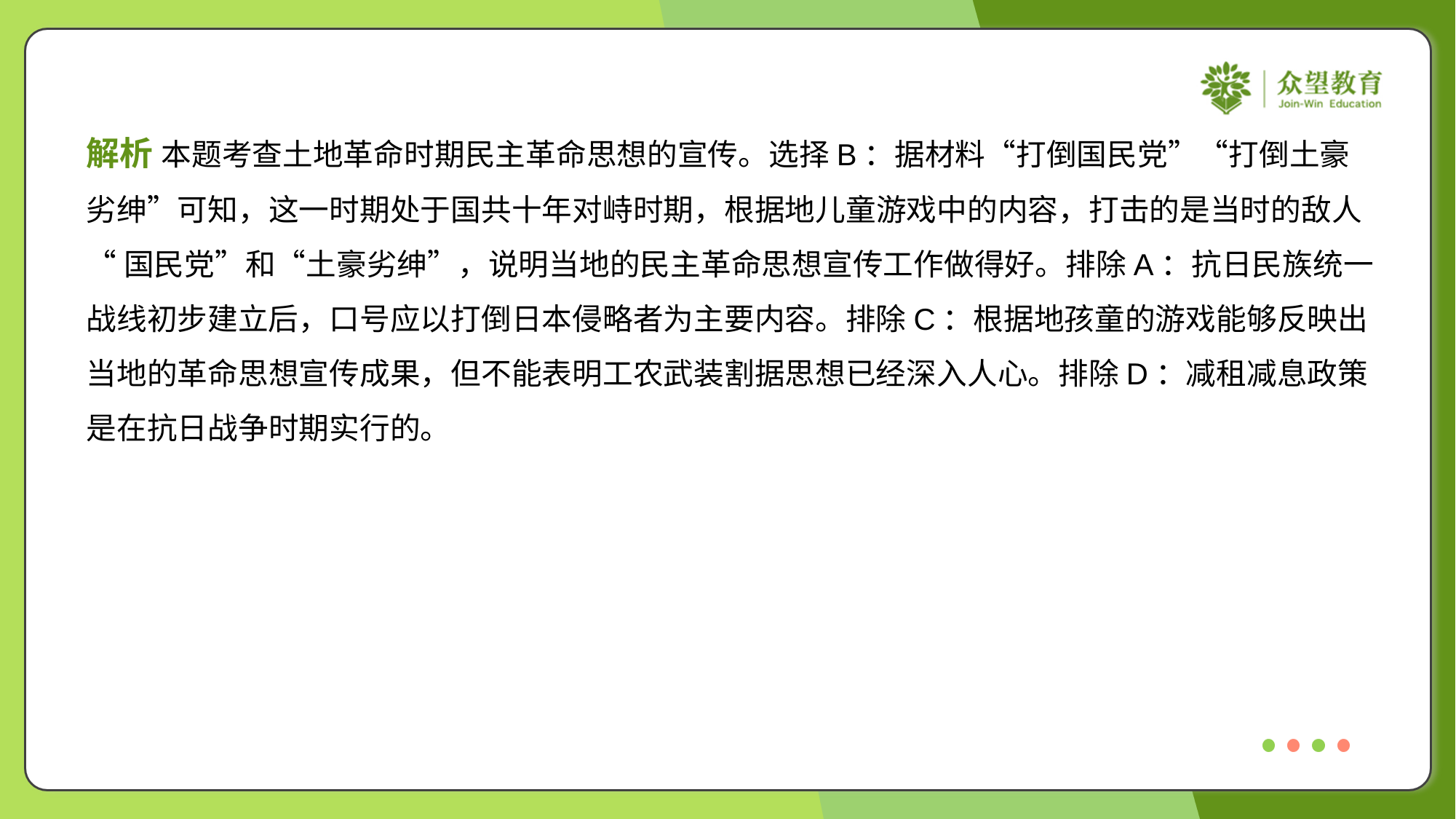

解析 本题考查土地革命时期民主革命思想的宣传。选择B：据材料“打倒国民党”“打倒土豪
劣绅”可知，这一时期处于国共十年对峙时期，根据地儿童游戏中的内容，打击的是当时的敌人
“国民党”和“土豪劣绅”，说明当地的民主革命思想宣传工作做得好。排除A：抗日民族统一
战线初步建立后，口号应以打倒日本侵略者为主要内容。排除C：根据地孩童的游戏能够反映出
当地的革命思想宣传成果，但不能表明工农武装割据思想已经深入人心。排除D：减租减息政策
是在抗日战争时期实行的。